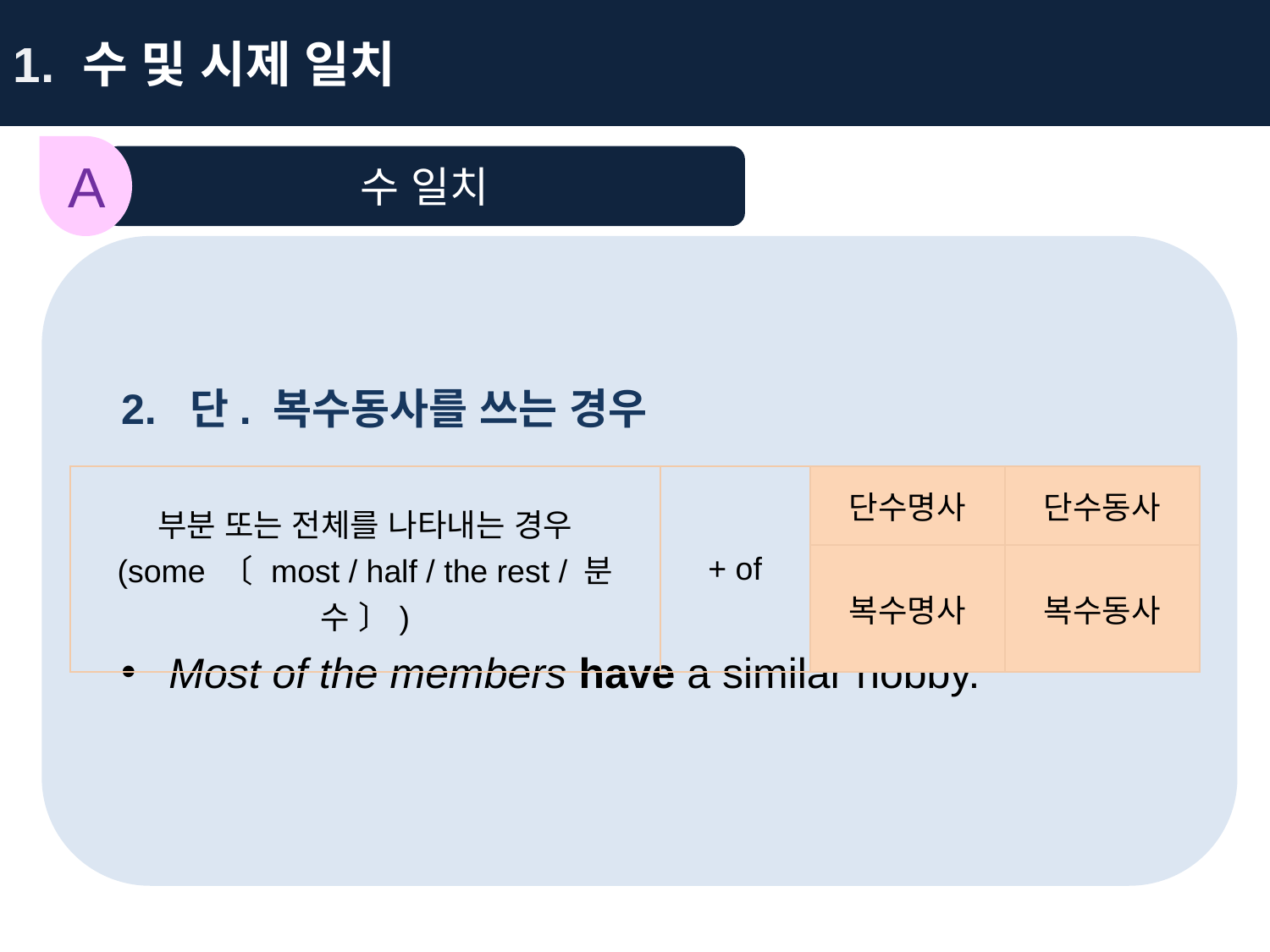

1. 수 및 시제 일치

A
수 일치
2.  단. 복수동사를 쓰는 경우

Most of the members have a similar hobby.

| 부분 또는 전체를 나타내는 경우 (some 〔 most / half / the rest / 분수 〕) | + of | 단수명사 | 단수동사 |
| --- | --- | --- | --- |
|  |  | 복수명사 | 복수동사 |